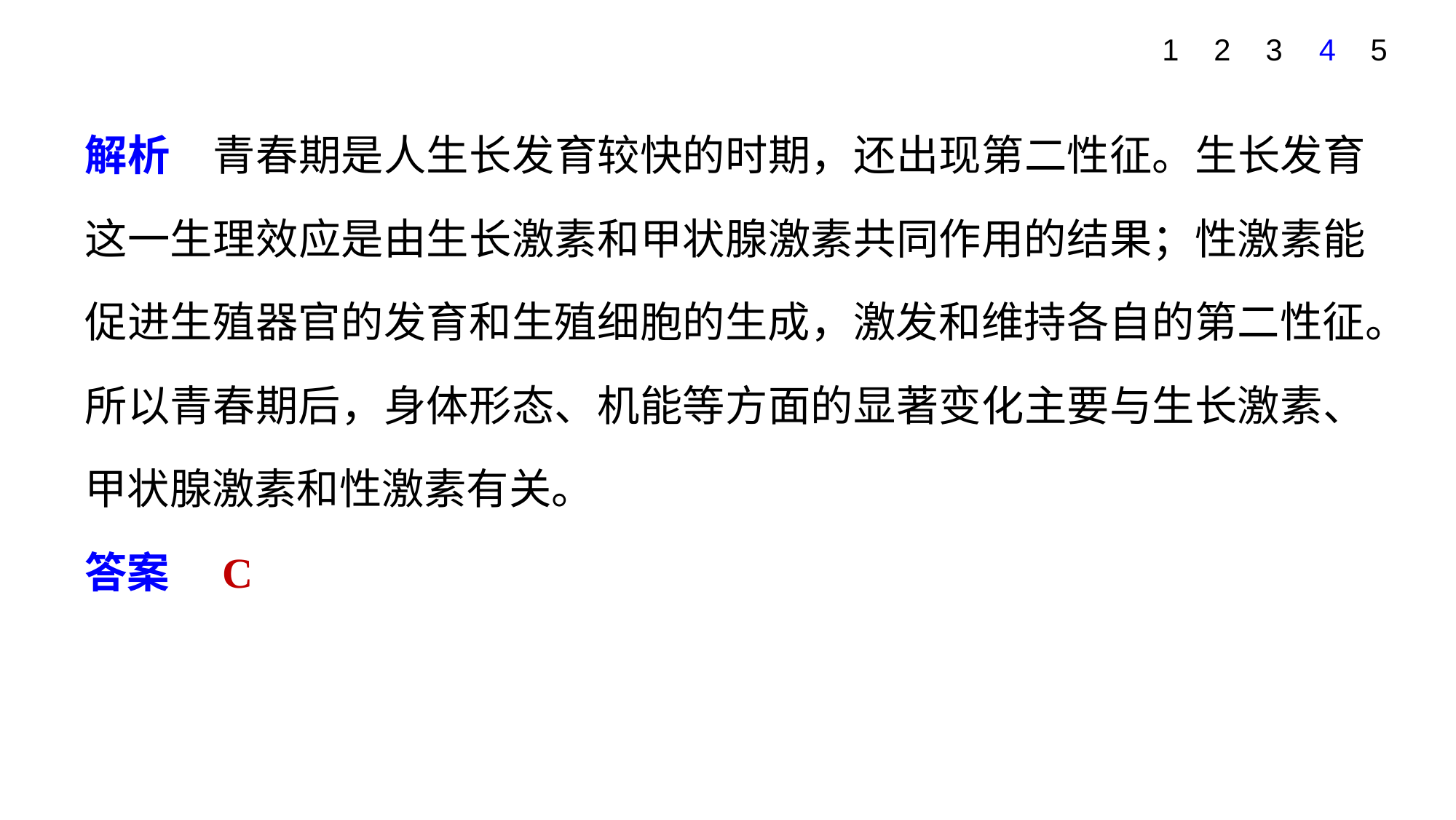

1
2
3
4
5
解析　青春期是人生长发育较快的时期，还出现第二性征。生长发育这一生理效应是由生长激素和甲状腺激素共同作用的结果；性激素能促进生殖器官的发育和生殖细胞的生成，激发和维持各自的第二性征。所以青春期后，身体形态、机能等方面的显著变化主要与生长激素、甲状腺激素和性激素有关。
答案　C